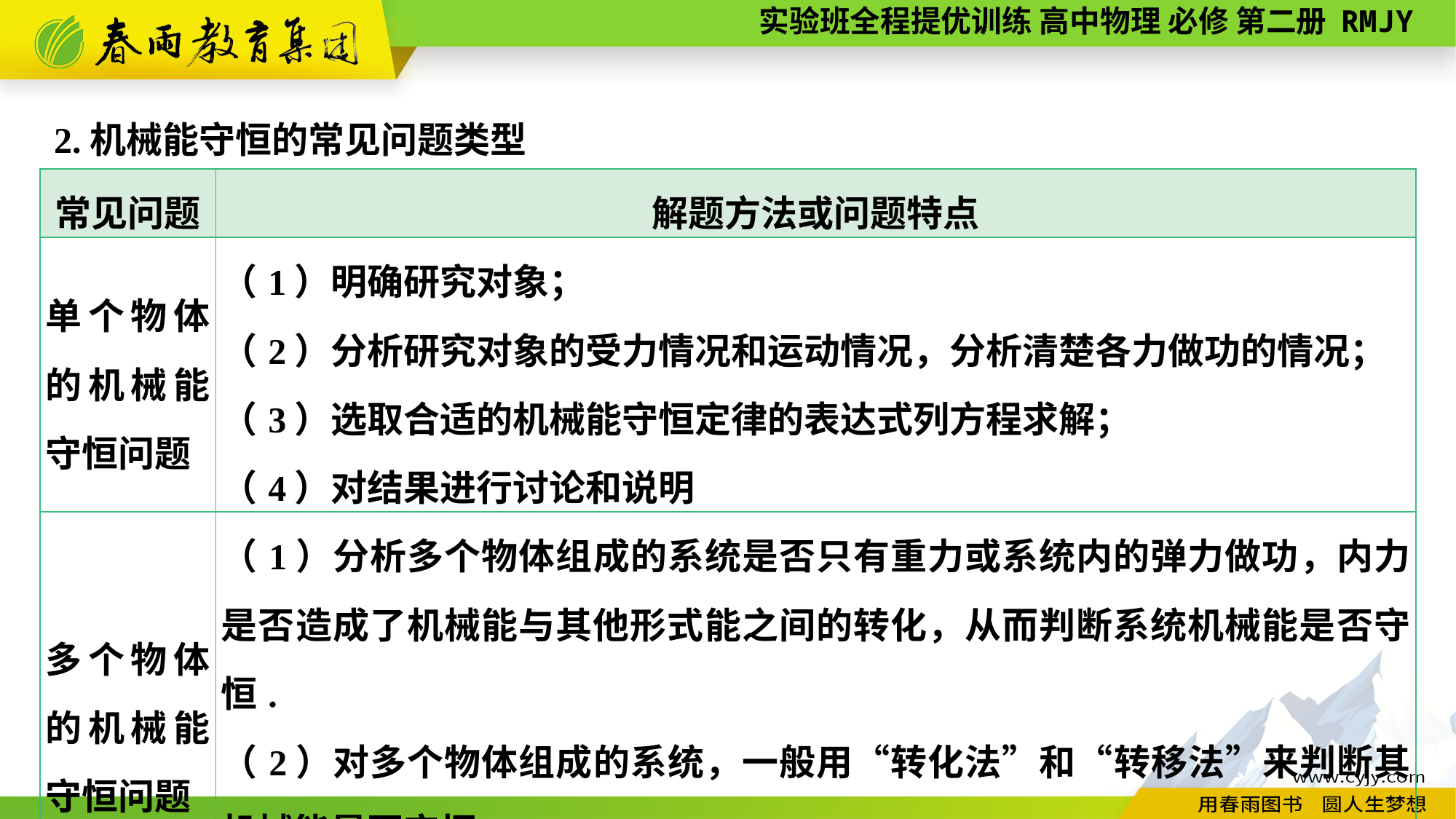

2.机械能守恒的常见问题类型
| 常见问题 | 解题方法或问题特点 |
| --- | --- |
| 单个物体的机械能守恒问题 | （1）明确研究对象； （2）分析研究对象的受力情况和运动情况，分析清楚各力做功的情况； （3）选取合适的机械能守恒定律的表达式列方程求解； （4）对结果进行讨论和说明 |
| 多个物体的机械能守恒问题 | （1）分析多个物体组成的系统是否只有重力或系统内的弹力做功，内力是否造成了机械能与其他形式能之间的转化，从而判断系统机械能是否守恒. （2）对多个物体组成的系统，一般用“转化法”和“转移法”来判断其机械能是否守恒. （3）注意寻找用绳或杆相连接的物体间的速度关系和位移关系 |